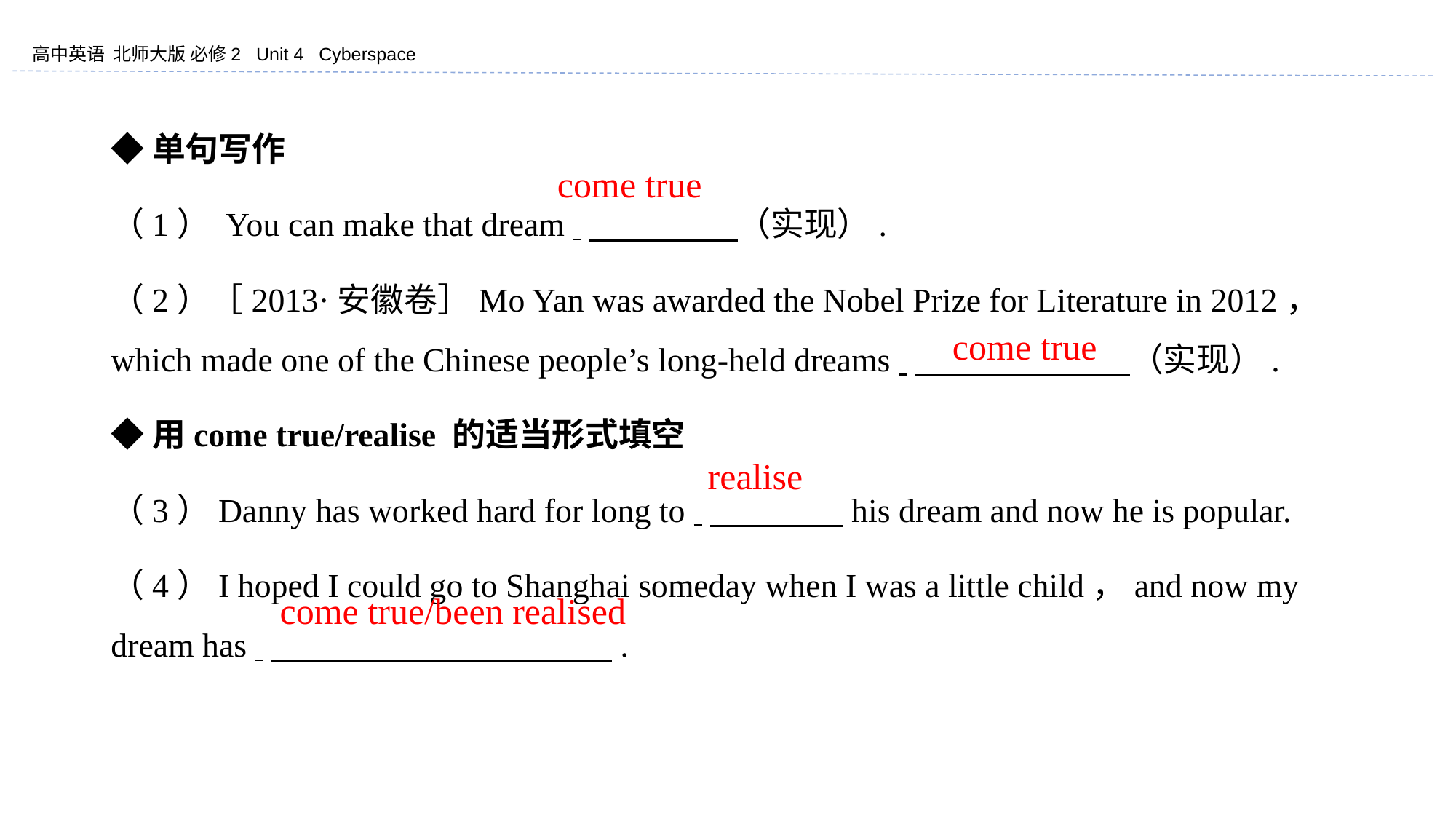

◆单句写作
（1） You can make that dream  　　　　  （实现）.
（2）［2013·安徽卷］Mo Yan was awarded the Nobel Prize for Literature in 2012，which made one of the Chinese people’s long-held dreams  　　　　  　　（实现）.
◆用come true/realise 的适当形式填空
（3）Danny has worked hard for long to  　　　　his dream and now he is popular.
（4）I hoped I could go to Shanghai someday when I was a little child，and now my dream has  　　　　　　　　          .

come true

　come true

　realise

　come true/been realised